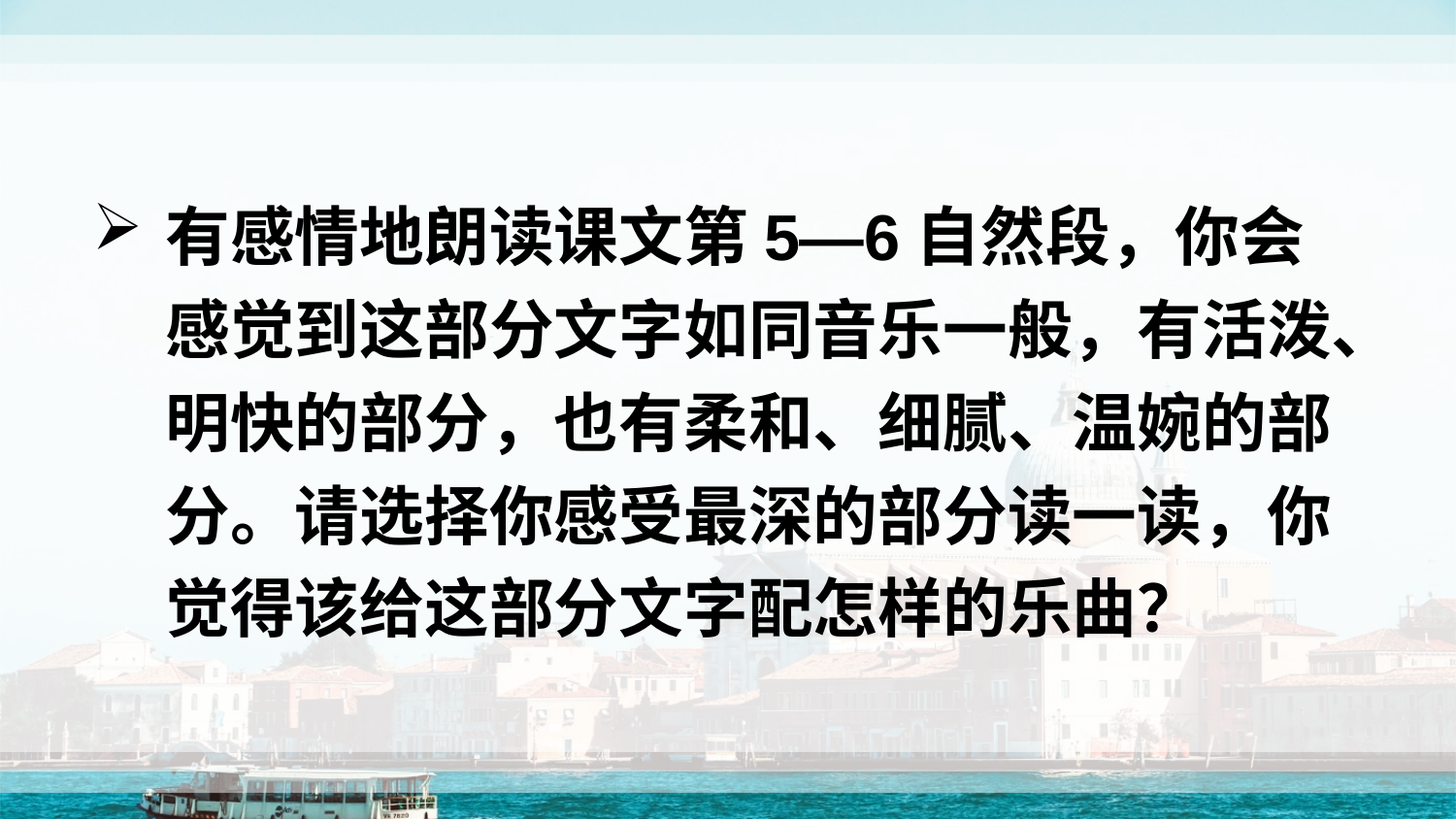

有感情地朗读课文第5—6自然段，你会感觉到这部分文字如同音乐一般，有活泼、明快的部分，也有柔和、细腻、温婉的部分。请选择你感受最深的部分读一读，你觉得该给这部分文字配怎样的乐曲？